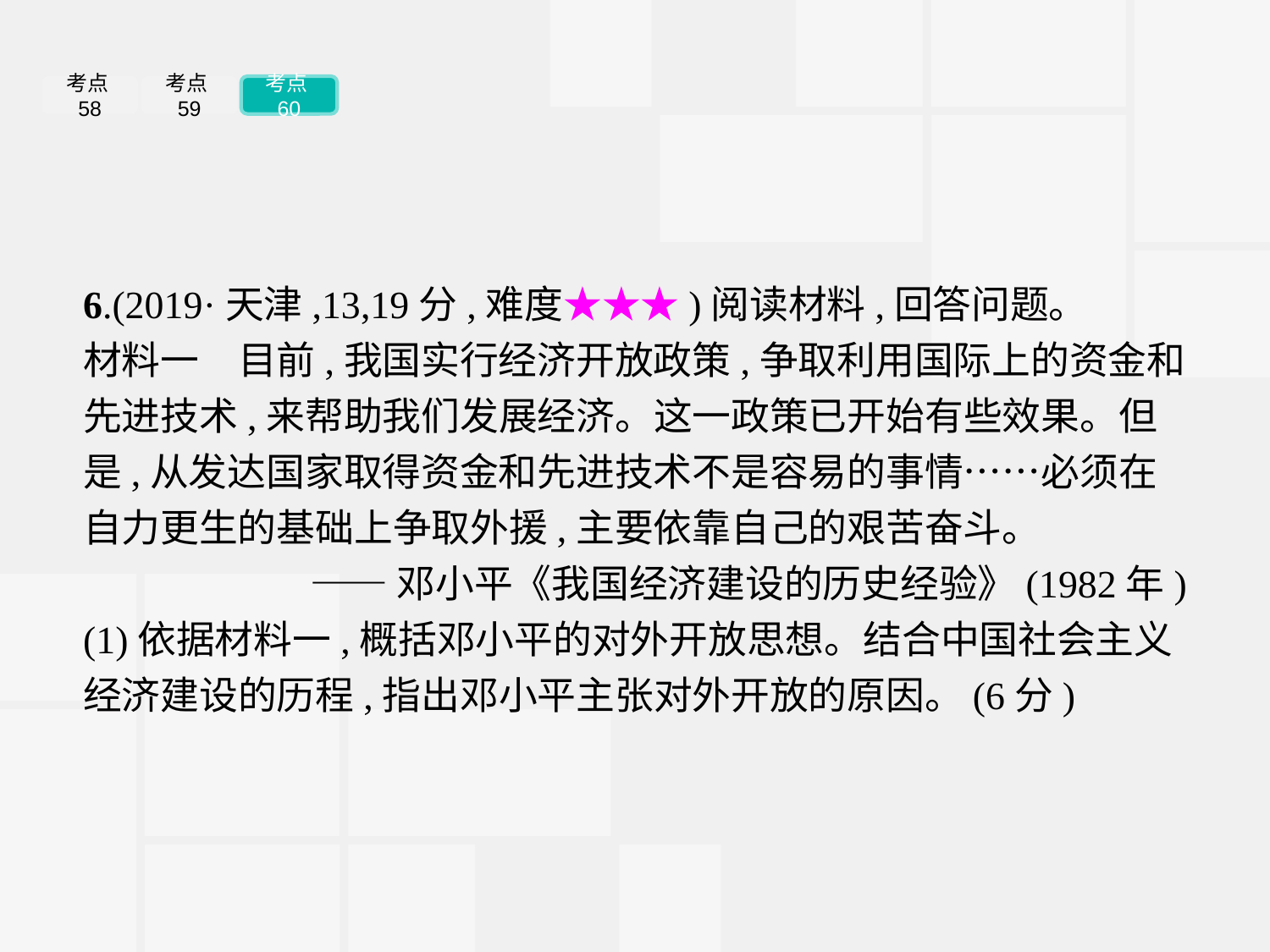

考点58
考点59
考点60
6.(2019·天津,13,19分,难度★★★)阅读材料,回答问题。
材料一　目前,我国实行经济开放政策,争取利用国际上的资金和先进技术,来帮助我们发展经济。这一政策已开始有些效果。但是,从发达国家取得资金和先进技术不是容易的事情……必须在自力更生的基础上争取外援,主要依靠自己的艰苦奋斗。
——邓小平《我国经济建设的历史经验》(1982年)
(1)依据材料一,概括邓小平的对外开放思想。结合中国社会主义经济建设的历程,指出邓小平主张对外开放的原因。(6分)